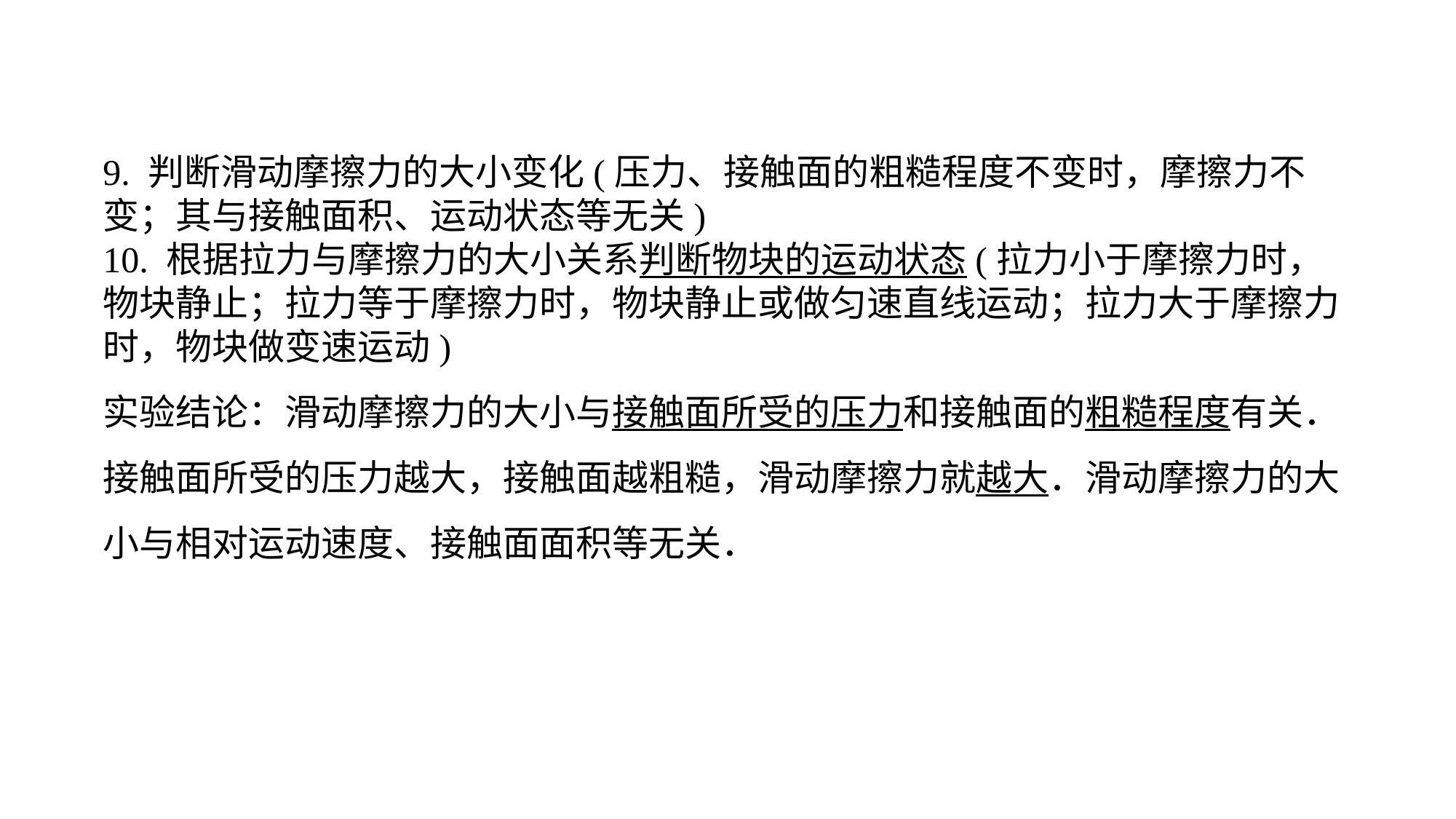

9. 判断滑动摩擦力的大小变化(压力、接触面的粗糙程度不变时，摩擦力不变；其与接触面积、运动状态等无关)10. 根据拉力与摩擦力的大小关系判断物块的运动状态(拉力小于摩擦力时，物块静止；拉力等于摩擦力时，物块静止或做匀速直线运动；拉力大于摩擦力时，物块做变速运动)实验结论：滑动摩擦力的大小与接触面所受的压力和接触面的粗糙程度有关．接触面所受的压力越大，接触面越粗糙，滑动摩擦力就越大．滑动摩擦力的大小与相对运动速度、接触面面积等无关．